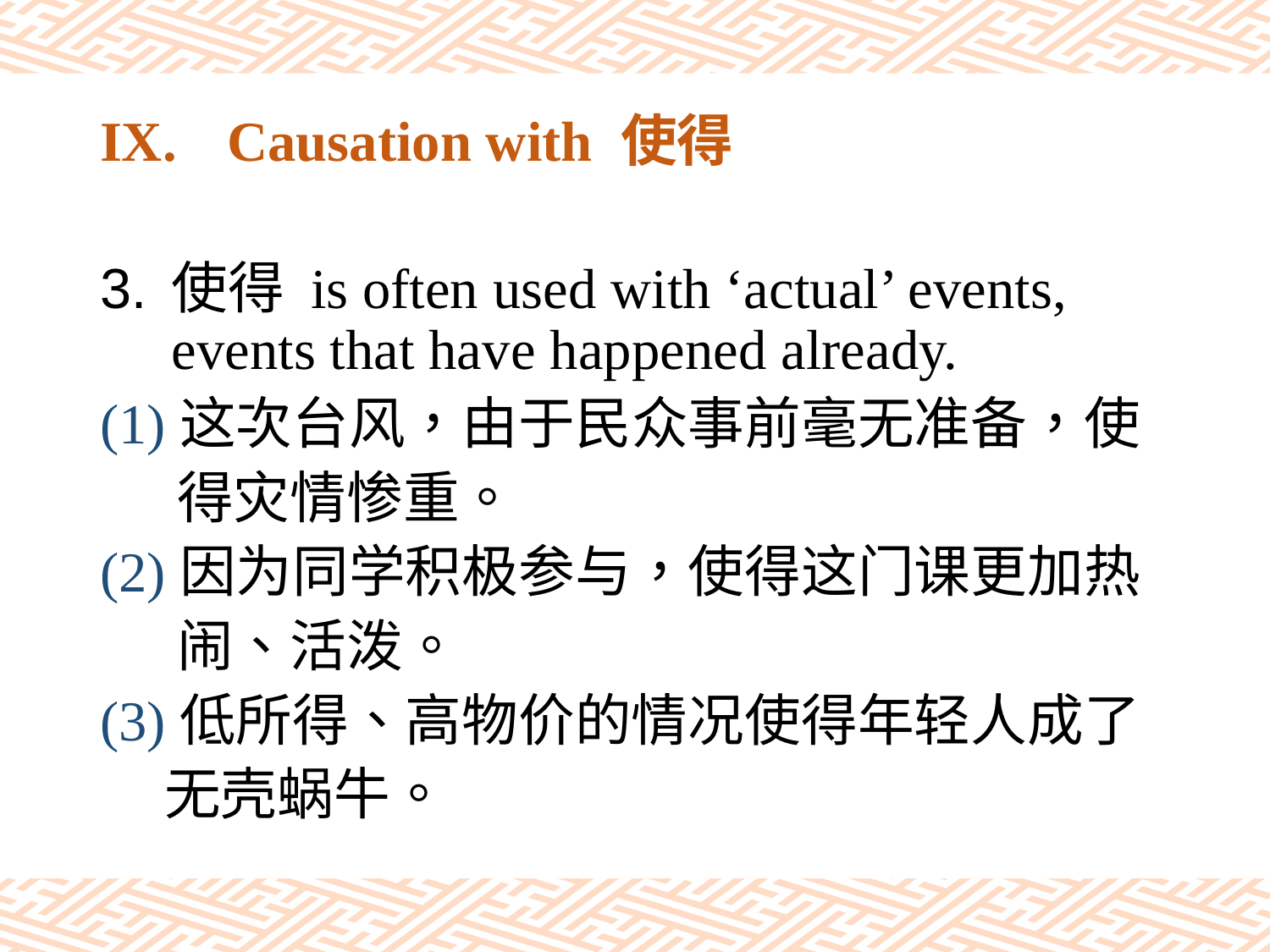

# IX.	Causation with 使得
使得 is often used with ‘actual’ events, events that have happened already.
(1)这次台风，由于民众事前毫无准备，使
     得灾情惨重。
(2)因为同学积极参与，使得这门课更加热
     闹、活泼。
(3)低所得、高物价的情况使得年轻人成了
    无壳蜗牛。